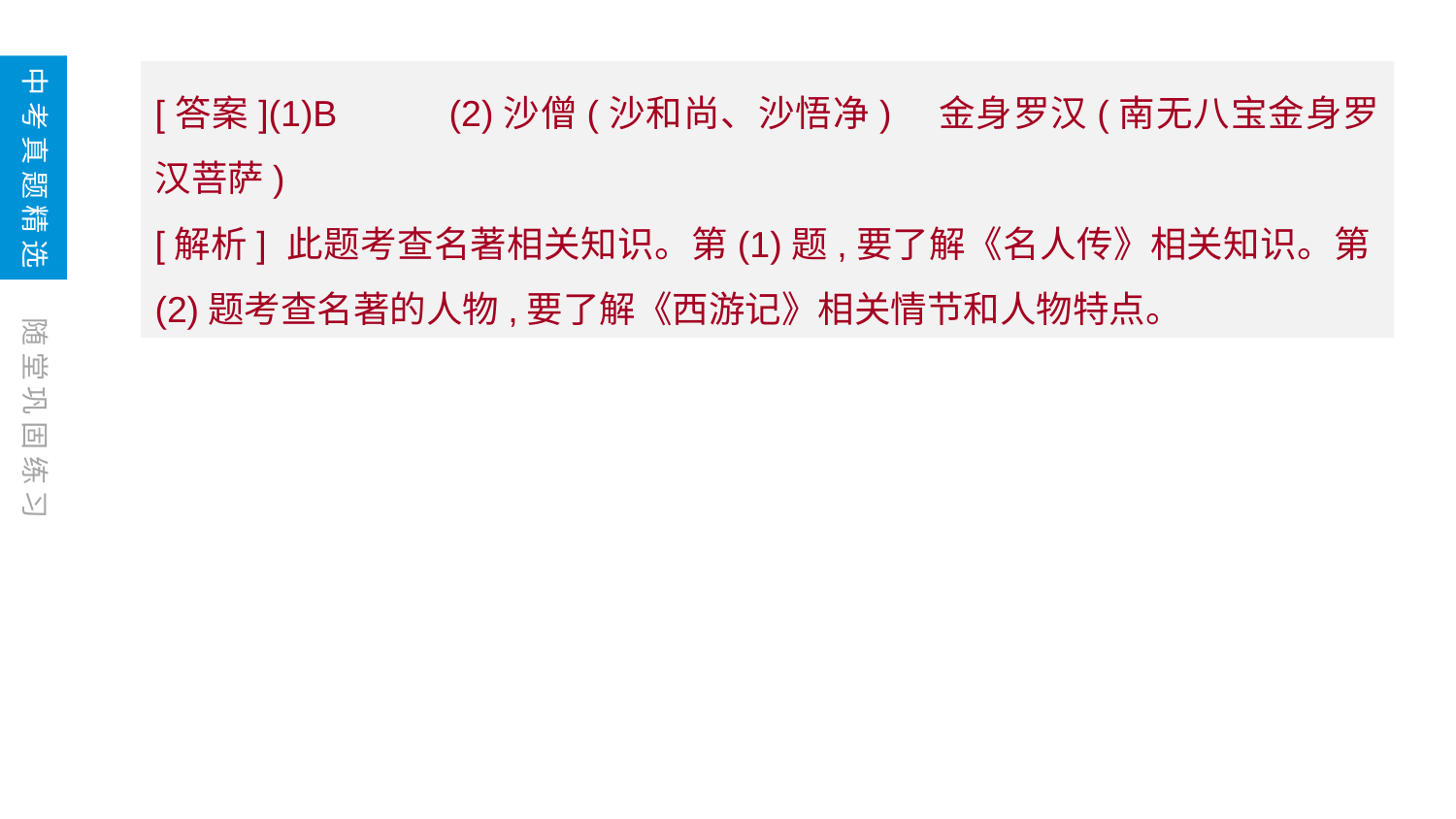

中考真题精选
[答案](1)B	(2)沙僧(沙和尚、沙悟净)　金身罗汉(南无八宝金身罗汉菩萨)
[解析] 此题考查名著相关知识。第(1)题,要了解《名人传》相关知识。第(2)题考查名著的人物,要了解《西游记》相关情节和人物特点。
随堂巩固练习